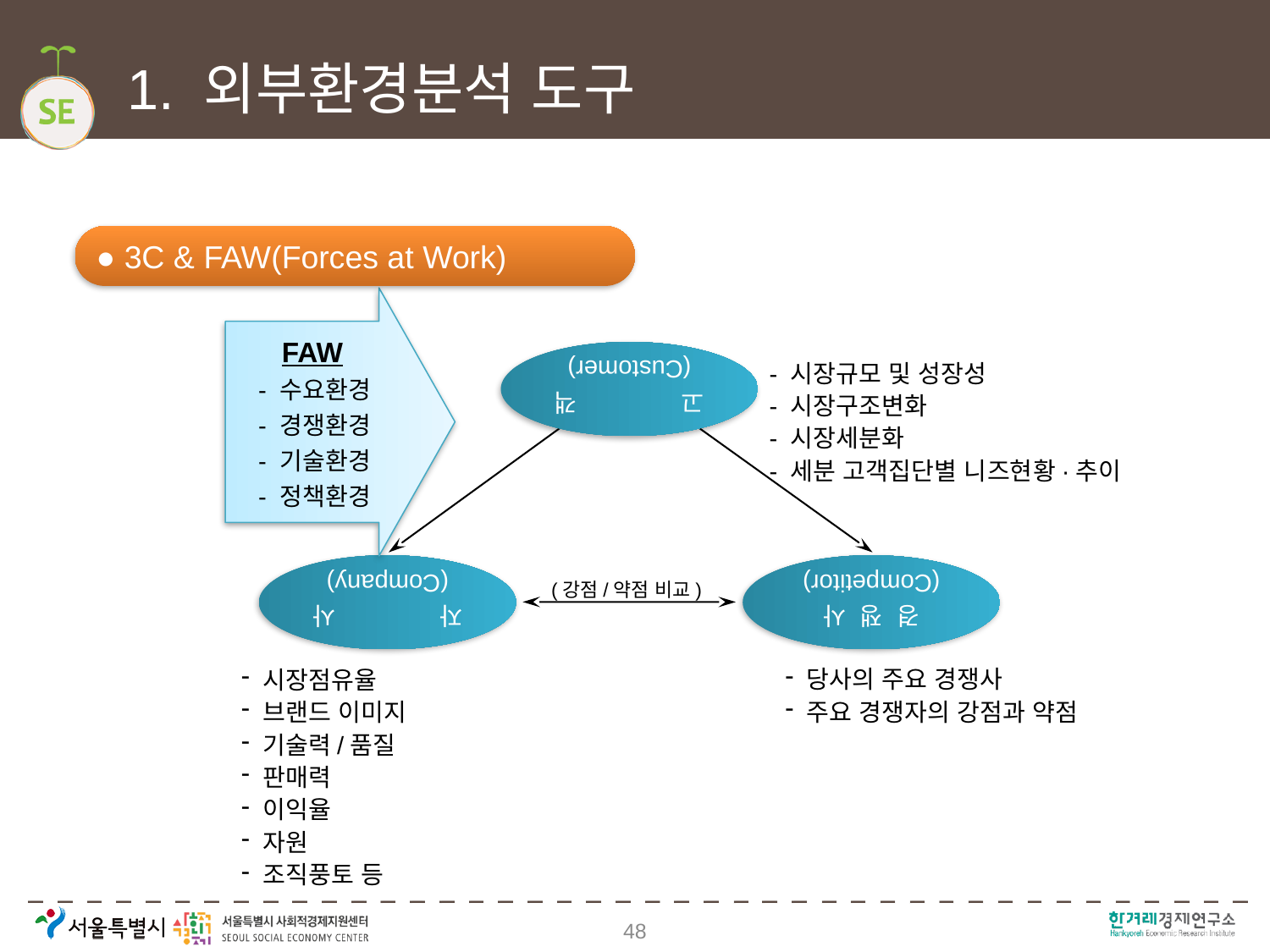

# 1. 외부환경분석 도구

● 3C & FAW(Forces at Work)
고	객
(Customer)

   FAW
- 수요환경
- 경쟁환경
- 기술환경
- 정책환경
- 시장규모 및 성장성
- 시장구조변화
- 시장세분화
- 세분 고객집단별 니즈현황·추이
자	사
(Company)
경  쟁  사
(Competitor)

(강점/약점 비교)
 시장점유율
 브랜드 이미지
 기술력/품질
 판매력
 이익율
 자원
 조직풍토 등
 당사의 주요 경쟁사
 주요 경쟁자의 강점과 약점
48